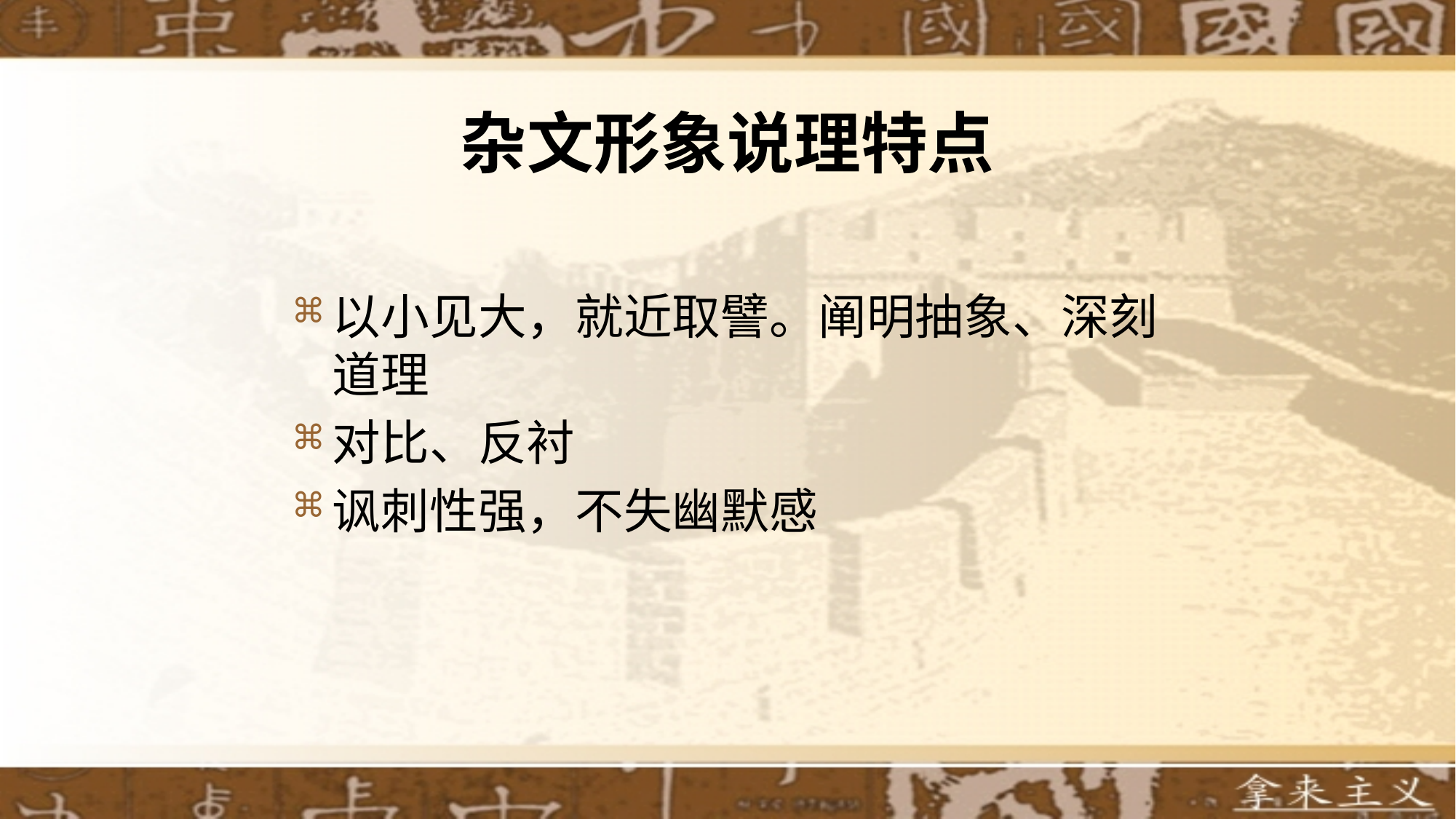

# 杂文形象说理特点
以小见大，就近取譬。阐明抽象、深刻道理
对比、反衬
讽刺性强，不失幽默感